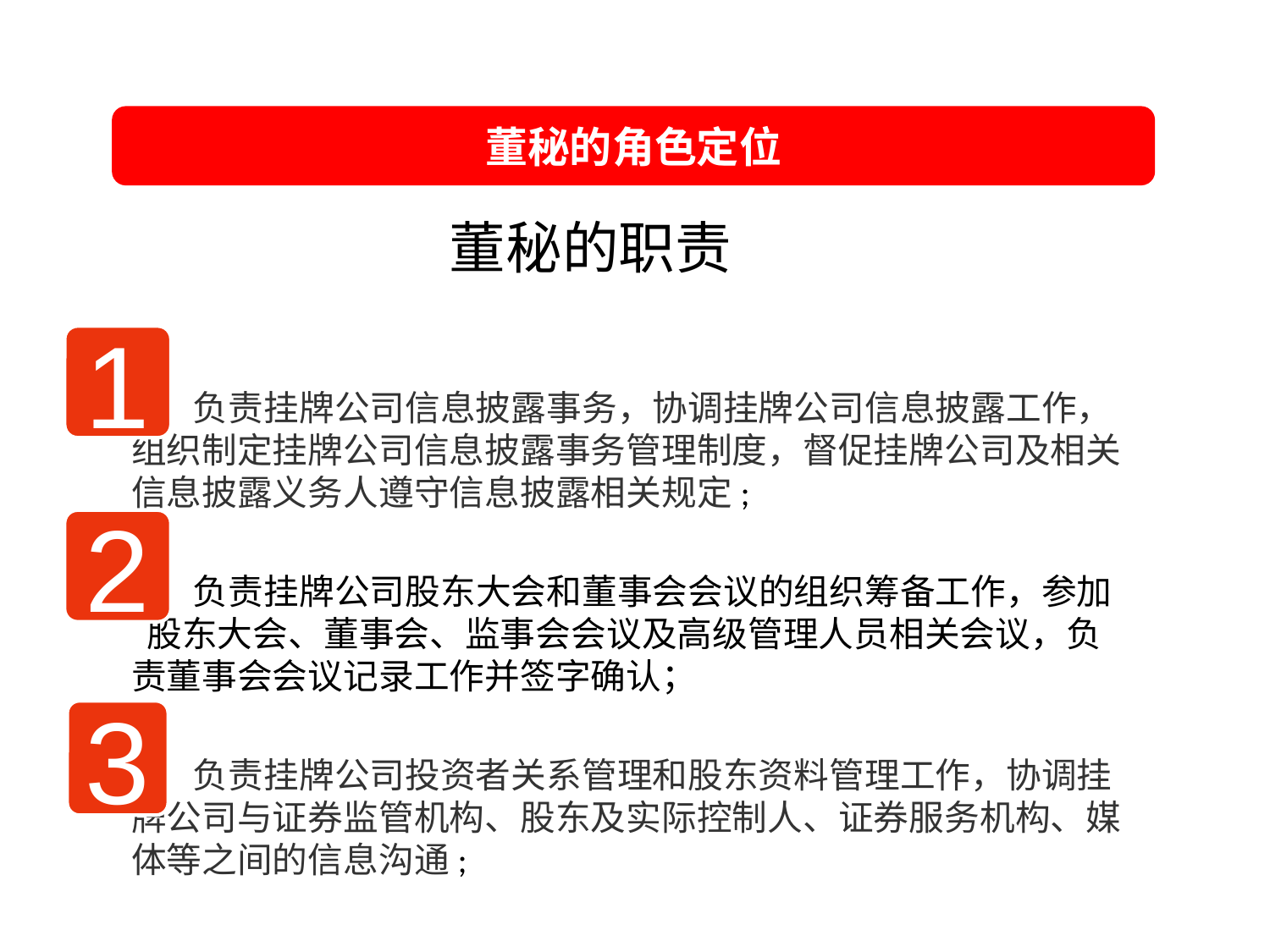

董秘的角色定位
                        董秘的职责

1、负责挂牌公司信息披露事务，协调挂牌公司信息披露工作，组织制定挂牌公司信息披露事务管理制度，督促挂牌公司及相关信息披露义务人遵守信息披露相关规定;

2、负责挂牌公司股东大会和董事会会议的组织筹备工作，参加    股东大会、董事会、监事会会议及高级管理人员相关会议，负责董事会会议记录工作并签字确认；

3、负责挂牌公司投资者关系管理和股东资料管理工作，协调挂牌公司与证券监管机构、股东及实际控制人、证券服务机构、媒体等之间的信息沟通;

1
2
3